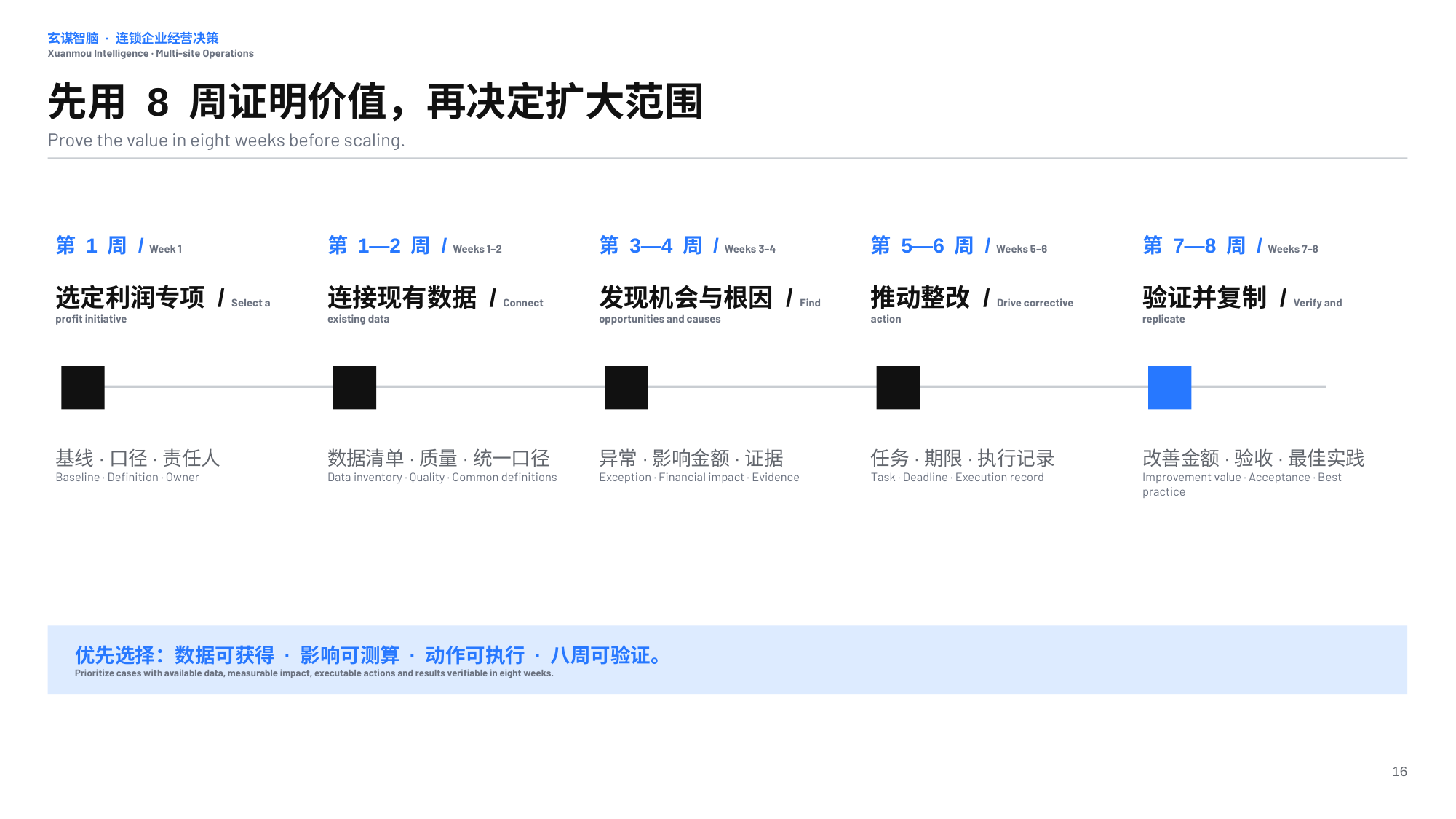

玄谋智脑 · 连锁企业经营决策
Xuanmou Intelligence · Multi-site Operations
先用 8 周证明价值，再决定扩大范围
Prove the value in eight weeks before scaling.

第 1 周 / Week 1
第 1—2 周 / Weeks 1–2
第 3—4 周 / Weeks 3–4
第 5—6 周 / Weeks 5–6
第 7—8 周 / Weeks 7–8
选定利润专项 / Select a profit initiative
连接现有数据 / Connect existing data
发现机会与根因 / Find opportunities and causes
推动整改 / Drive corrective action
验证并复制 / Verify and replicate

基线·口径·责任人
Baseline · Definition · Owner
数据清单·质量·统一口径
Data inventory · Quality · Common definitions
异常·影响金额·证据
Exception · Financial impact · Evidence
任务·期限·执行记录
Task · Deadline · Execution record
改善金额·验收·最佳实践
Improvement value · Acceptance · Best practice

优先选择：数据可获得 · 影响可测算 · 动作可执行 · 八周可验证。
Prioritize cases with available data, measurable impact, executable actions and results verifiable in eight weeks.
16